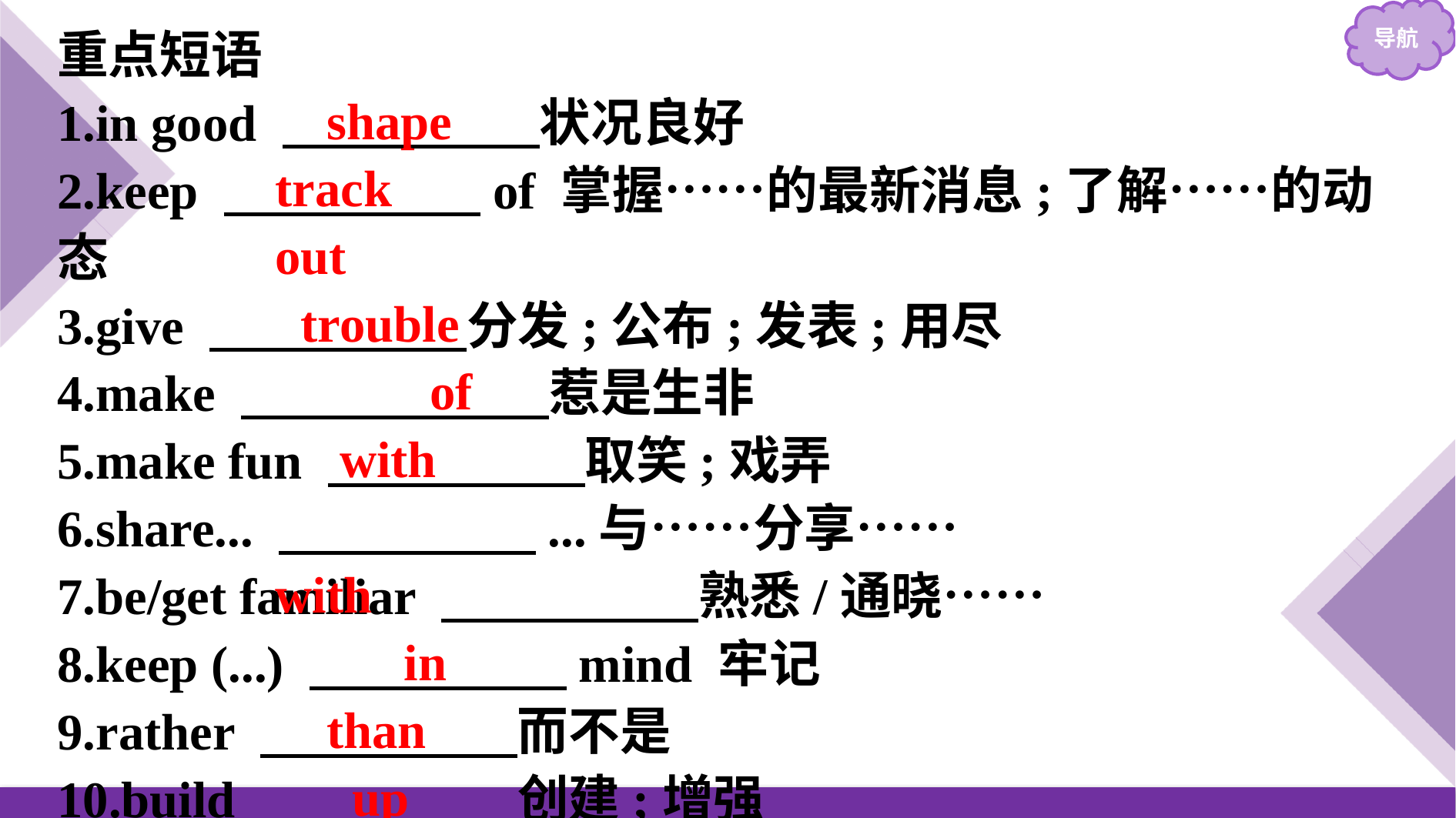

重点短语
1.in good 　　　　　状况良好
2.keep 　　　　　of 掌握……的最新消息;了解……的动态
3.give 　　　　　分发;公布;发表;用尽
4.make 　　　　　　惹是生非
5.make fun 　　　　　取笑;戏弄
6.share... 　　　　　...与……分享……
7.be/get familiar 　　　　　熟悉/通晓……
8.keep (...) 　　　　　mind 牢记
9.rather 　　　　　而不是
10.build 　　　　　创建;增强
    shape
track
out
  trouble
            of
     with
                  with
          in
    than
      up